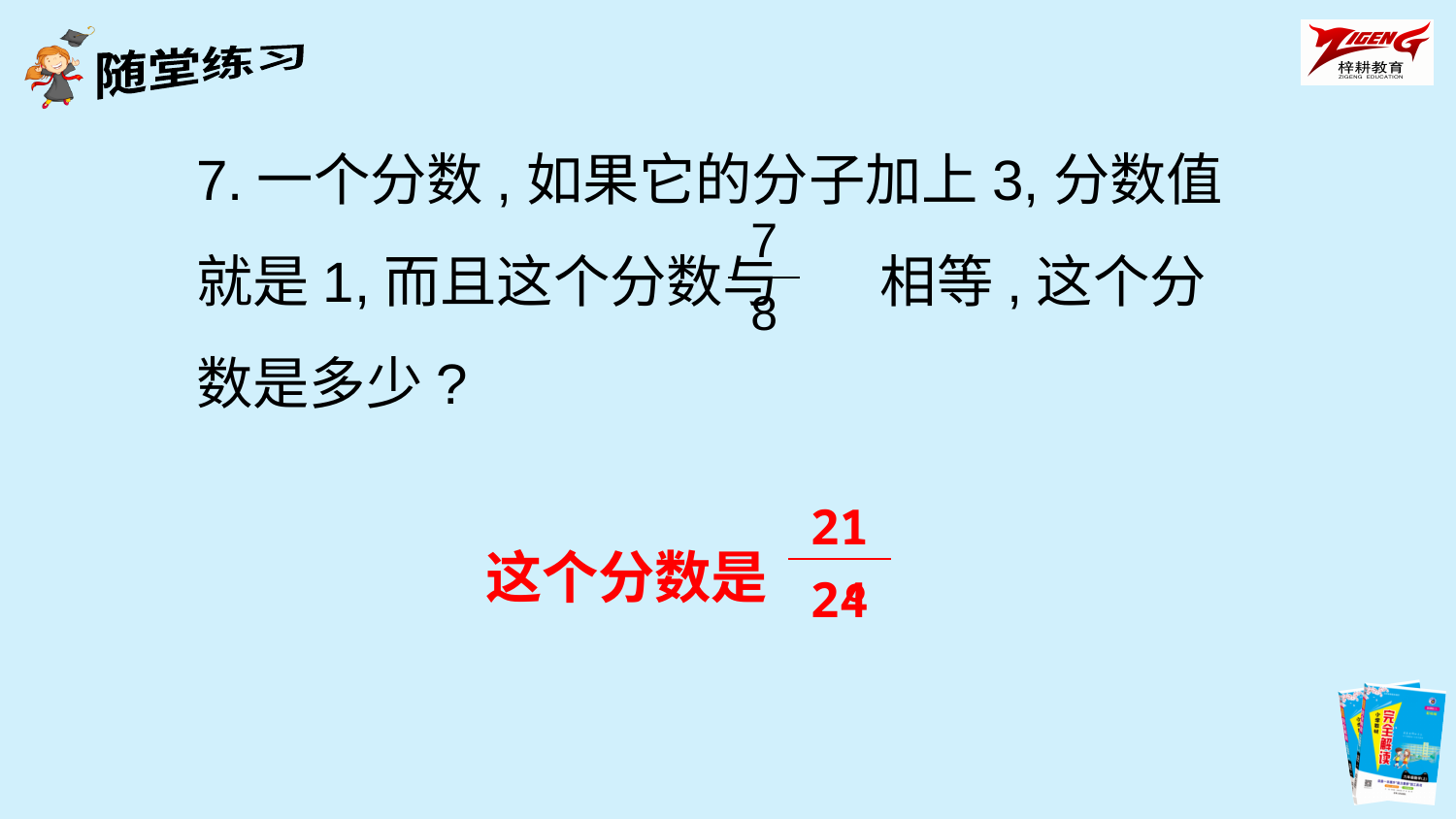

7.一个分数,如果它的分子加上3,分数值就是1,而且这个分数与        相等,这个分数是多少?
| 7 |
| --- |
| 8 |
| 21 |
| --- |
| 24 |
    这个分数是      。